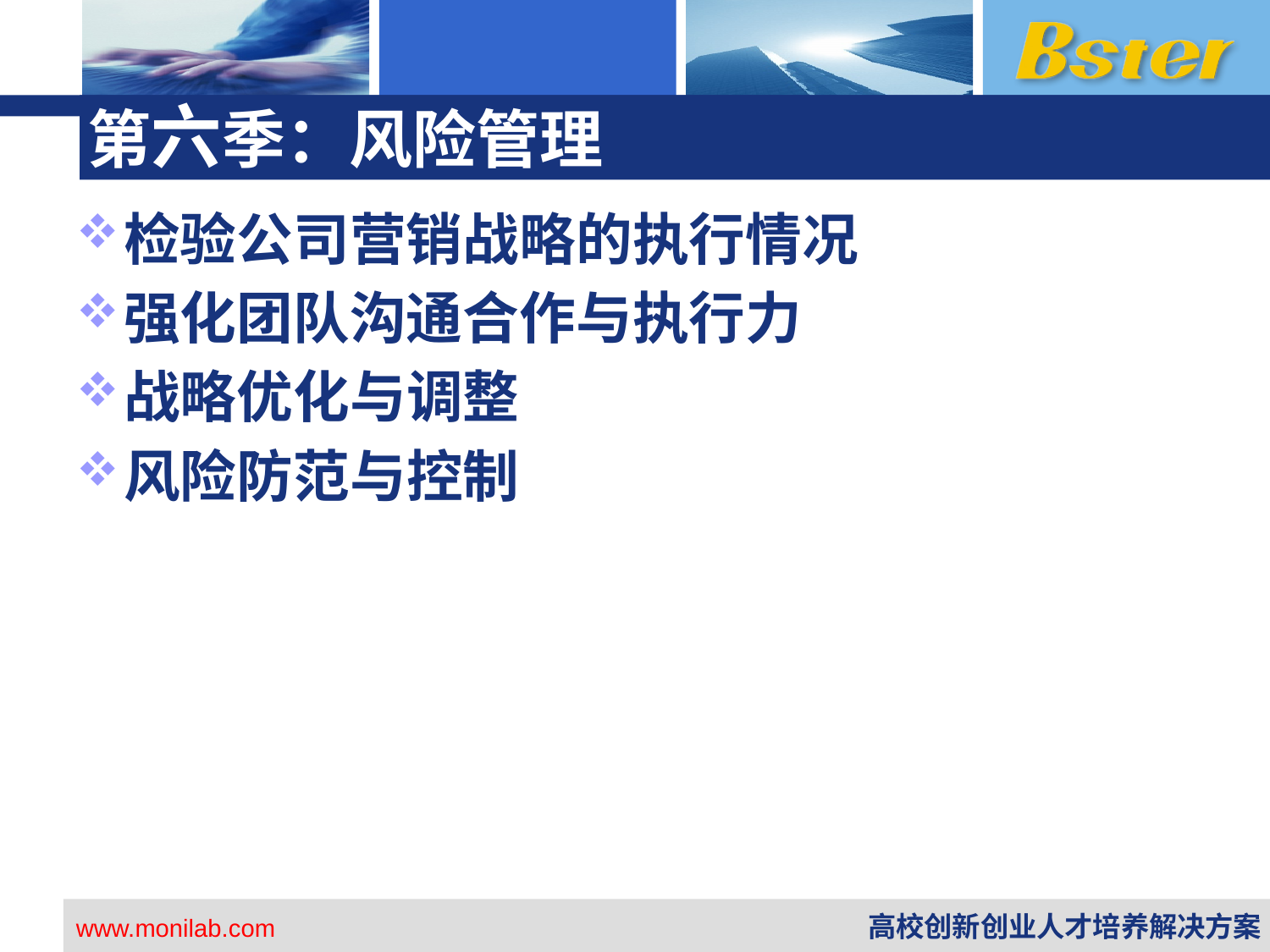

# 第六季：风险管理
检验公司营销战略的执行情况
强化团队沟通合作与执行力
战略优化与调整
风险防范与控制